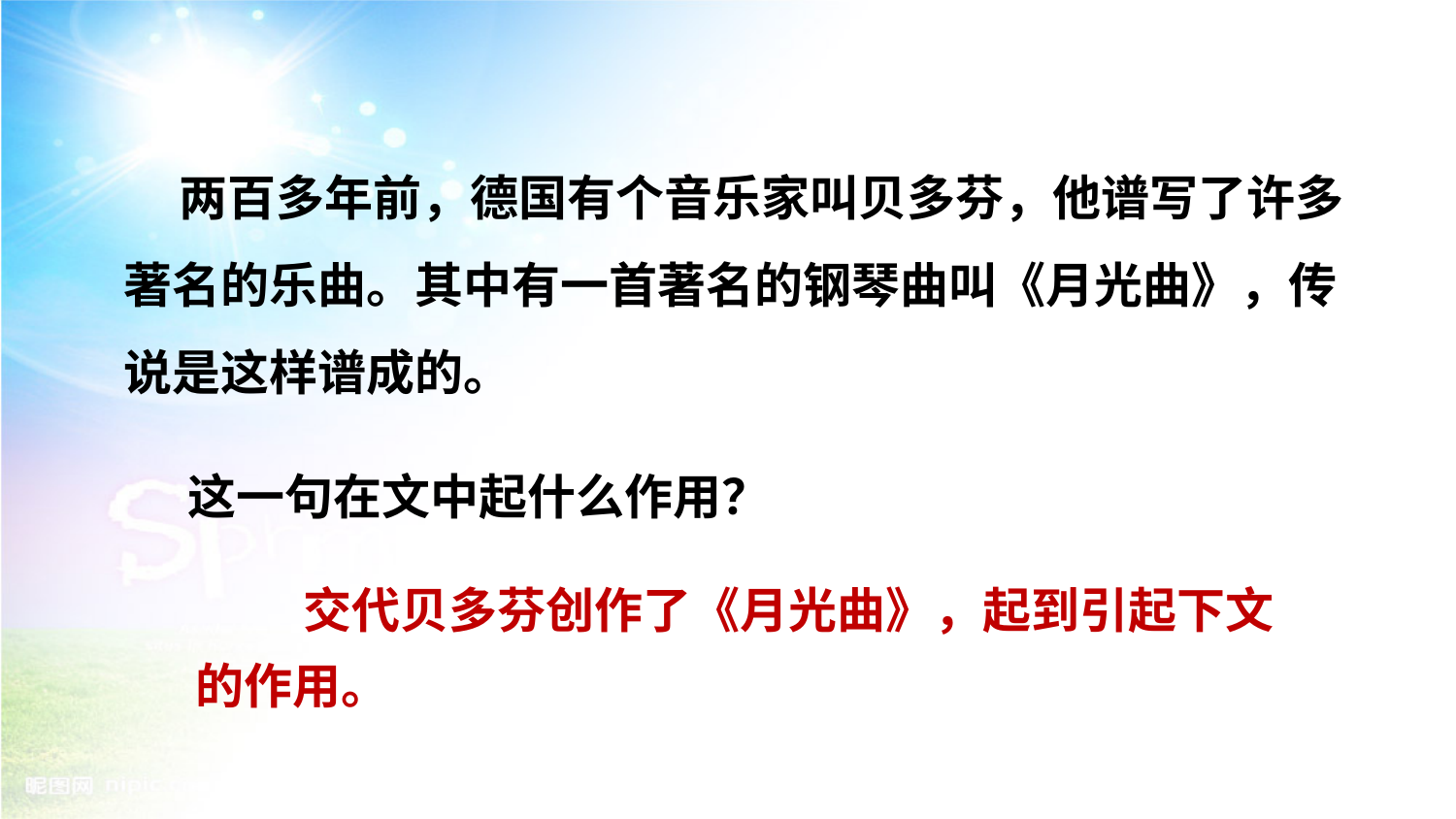

两百多年前，德国有个音乐家叫贝多芬，他谱写了许多著名的乐曲。其中有一首著名的钢琴曲叫《月光曲》，传说是这样谱成的。
这一句在文中起什么作用？
 交代贝多芬创作了《月光曲》，起到引起下文的作用。